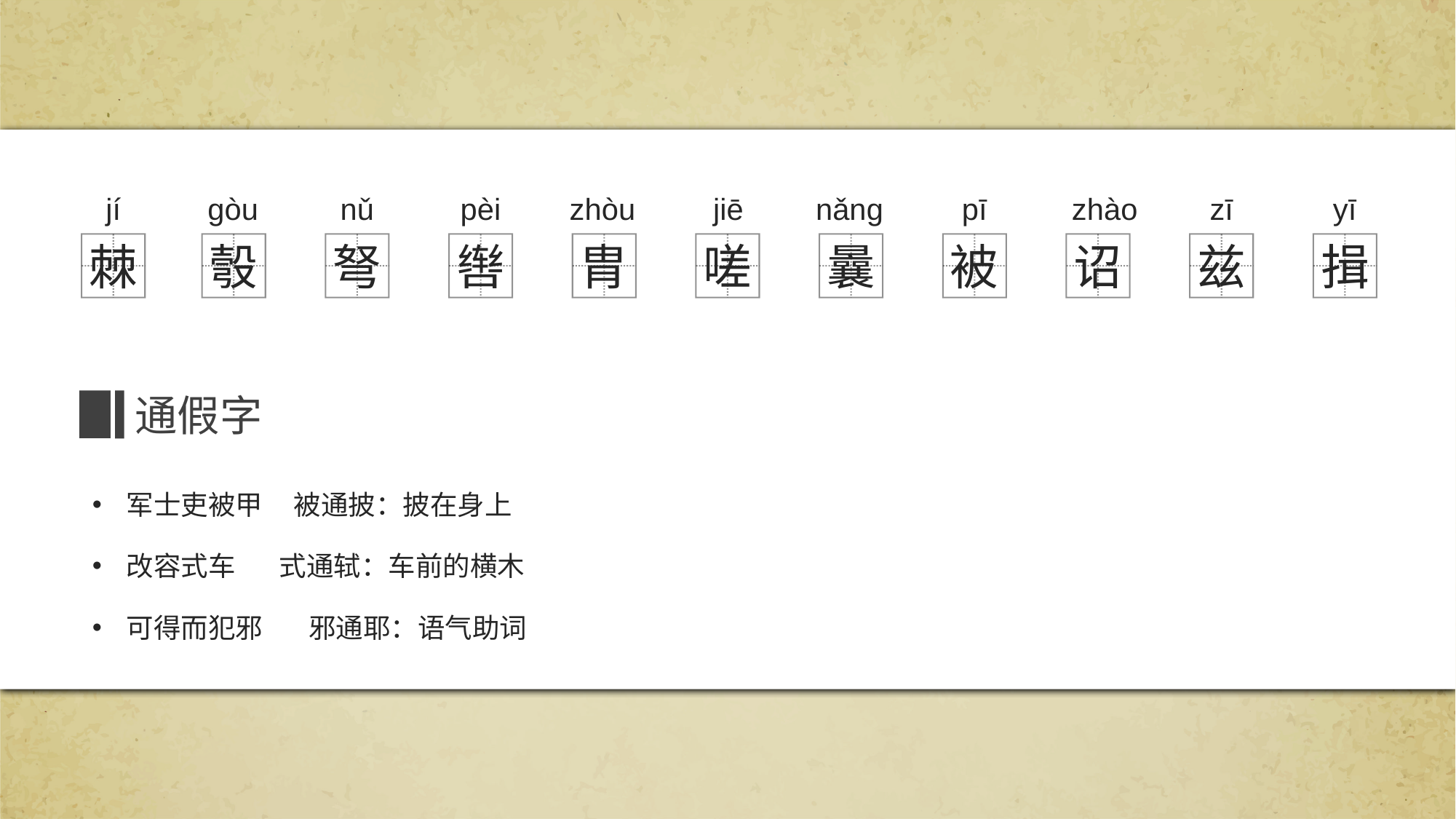

jí
gòu
nǔ
pèi
zhòu
jiē
nǎng
pī
zhào
zī
yī
棘
彀
弩
辔
胄
嗟
曩
被
诏
兹
揖

通假字

军士吏被甲     被通披：披在身上
改容式车       式通轼：车前的横木
可得而犯邪　   邪通耶：语气助词